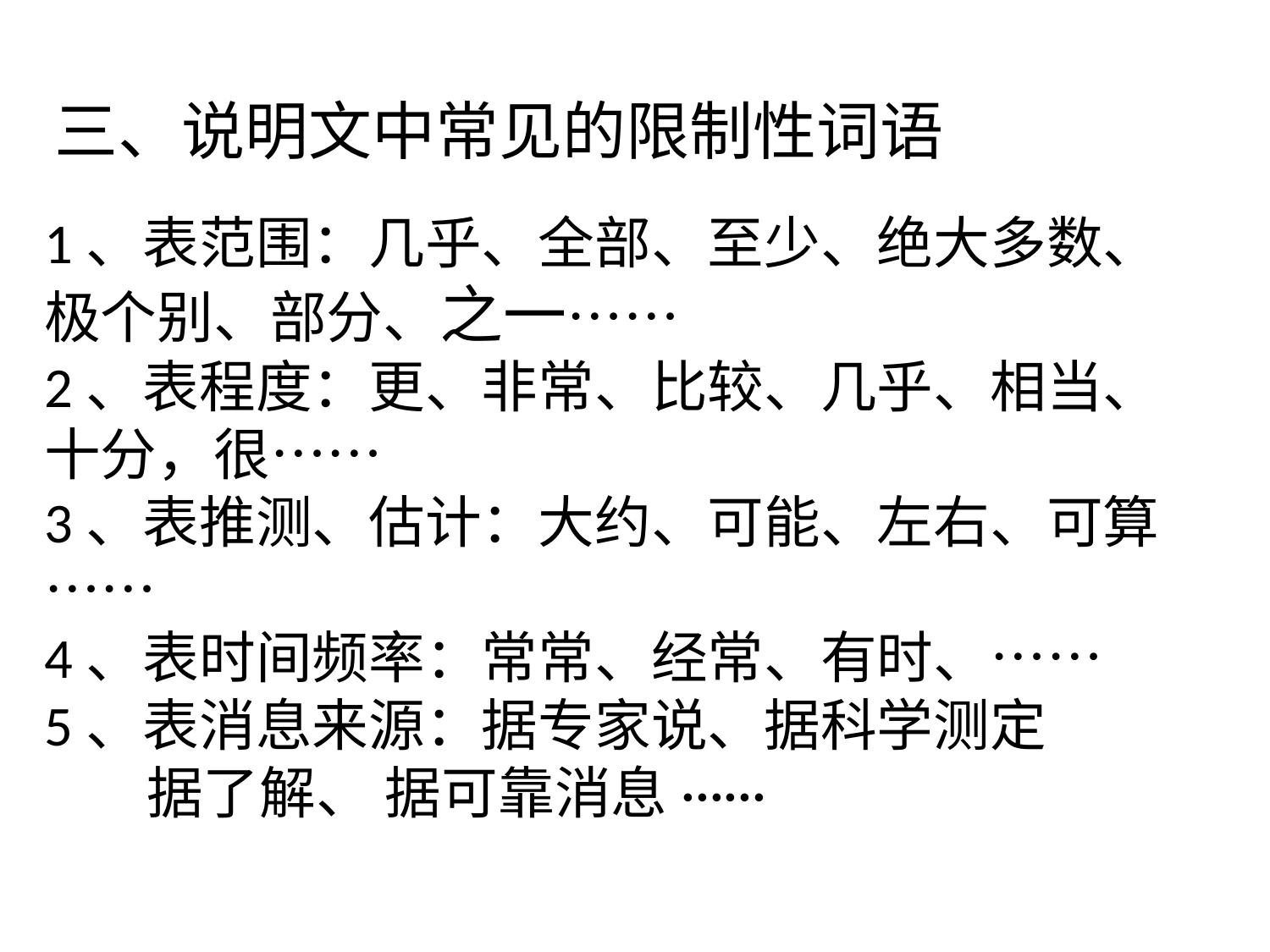

三、说明文中常见的限制性词语
1、表范围：几乎、全部、至少、绝大多数、极个别、部分、之一……
2、表程度：更、非常、比较、几乎、相当、十分，很……
3、表推测、估计：大约、可能、左右、可算……
4、表时间频率：常常、经常、有时、……
5、表消息来源：据专家说、据科学测定
       据了解、 据可靠消息······